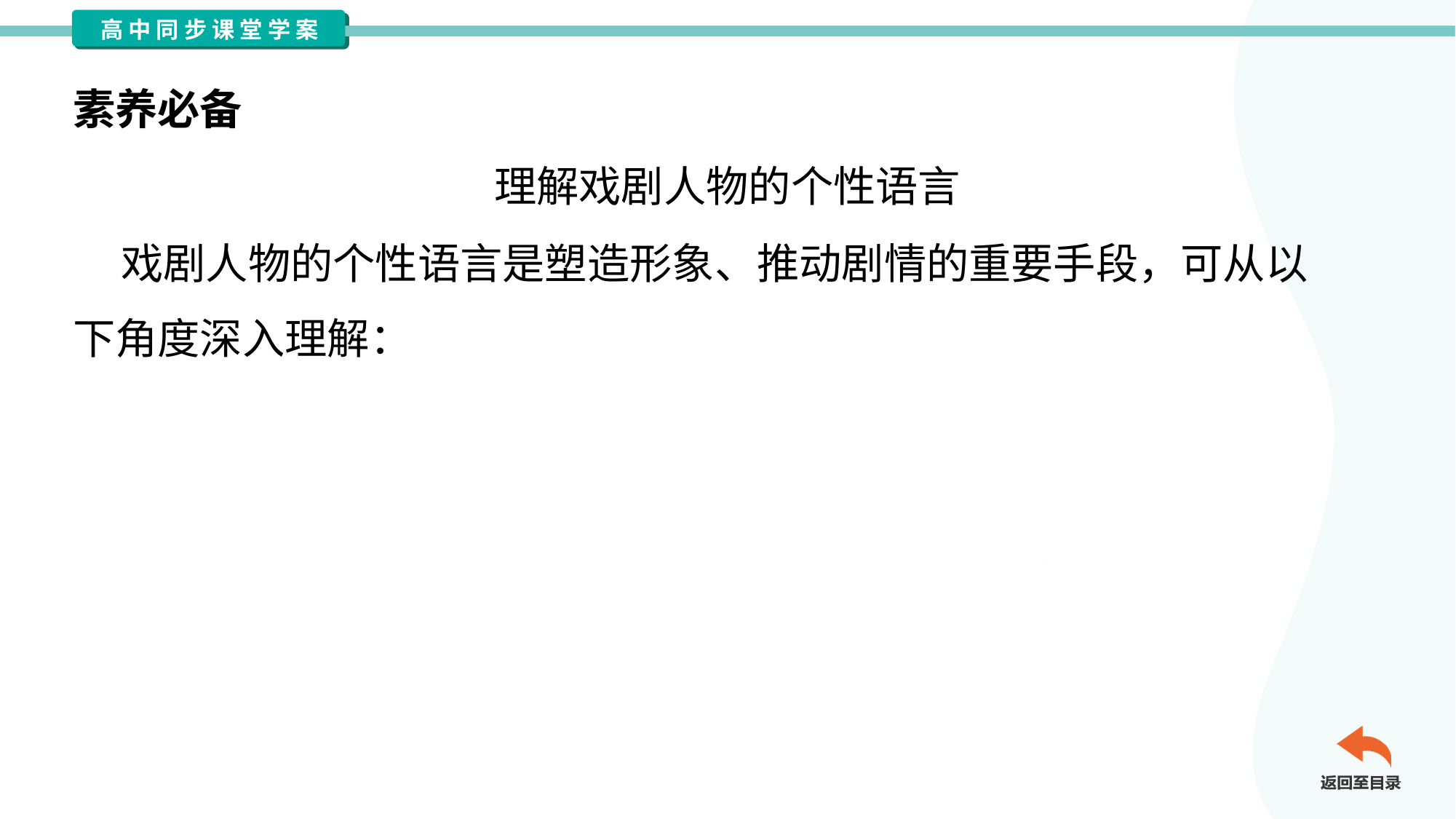

素养必备
理解戏剧人物的个性语言
    戏剧人物的个性语言是塑造形象、推动剧情的重要手段，可从以
下角度深入理解：